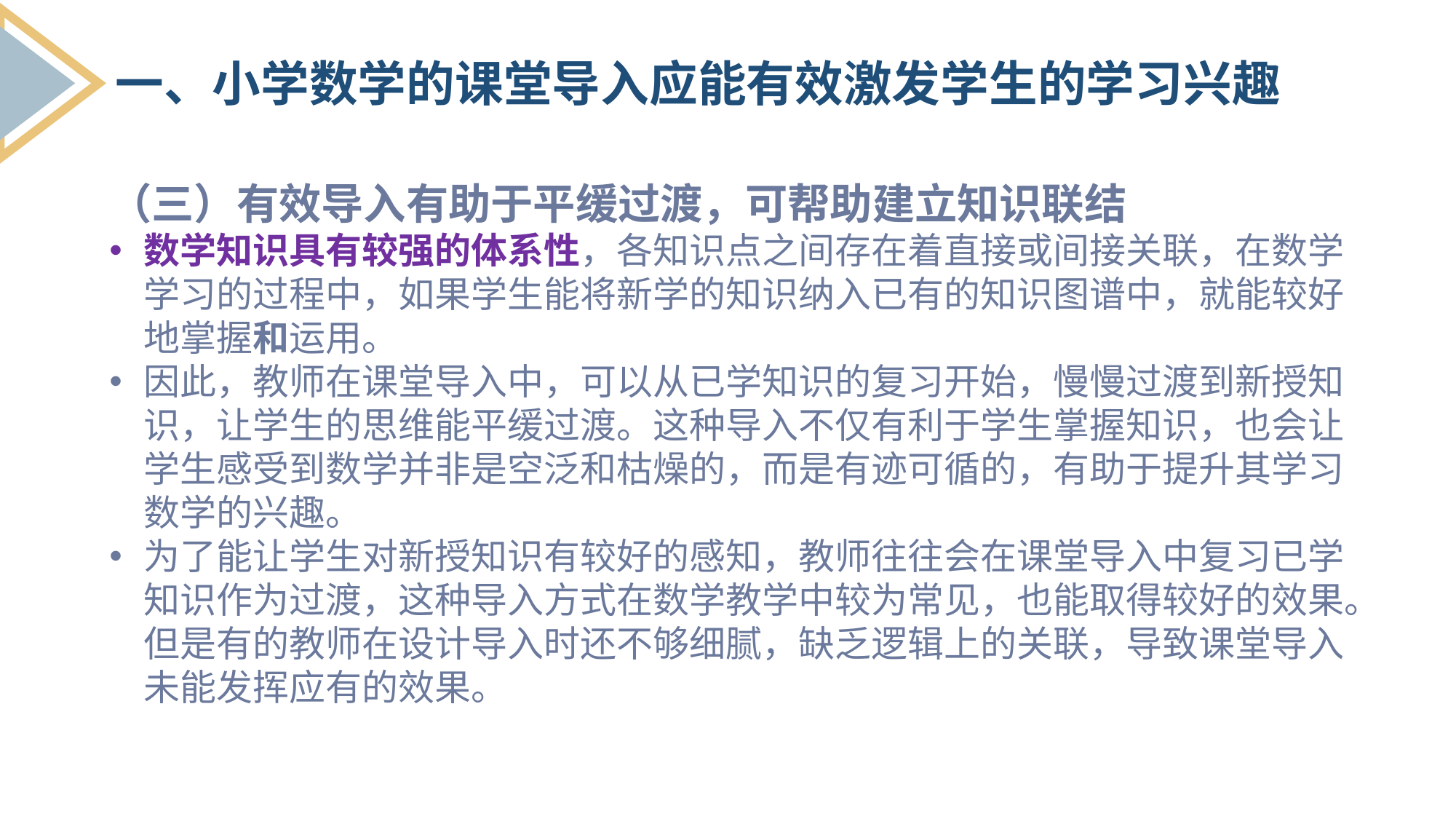

一、小学数学的课堂导入应能有效激发学生的学习兴趣

（三）有效导入有助于平缓过渡，可帮助建立知识联结
数学知识具有较强的体系性，各知识点之间存在着直接或间接关联，在数学学习的过程中，如果学生能将新学的知识纳入已有的知识图谱中，就能较好地掌握和运用。
因此，教师在课堂导入中，可以从已学知识的复习开始，慢慢过渡到新授知识，让学生的思维能平缓过渡。这种导入不仅有利于学生掌握知识，也会让学生感受到数学并非是空泛和枯燥的，而是有迹可循的，有助于提升其学习数学的兴趣。
为了能让学生对新授知识有较好的感知，教师往往会在课堂导入中复习已学知识作为过渡，这种导入方式在数学教学中较为常见，也能取得较好的效果。但是有的教师在设计导入时还不够细腻，缺乏逻辑上的关联，导致课堂导入未能发挥应有的效果。